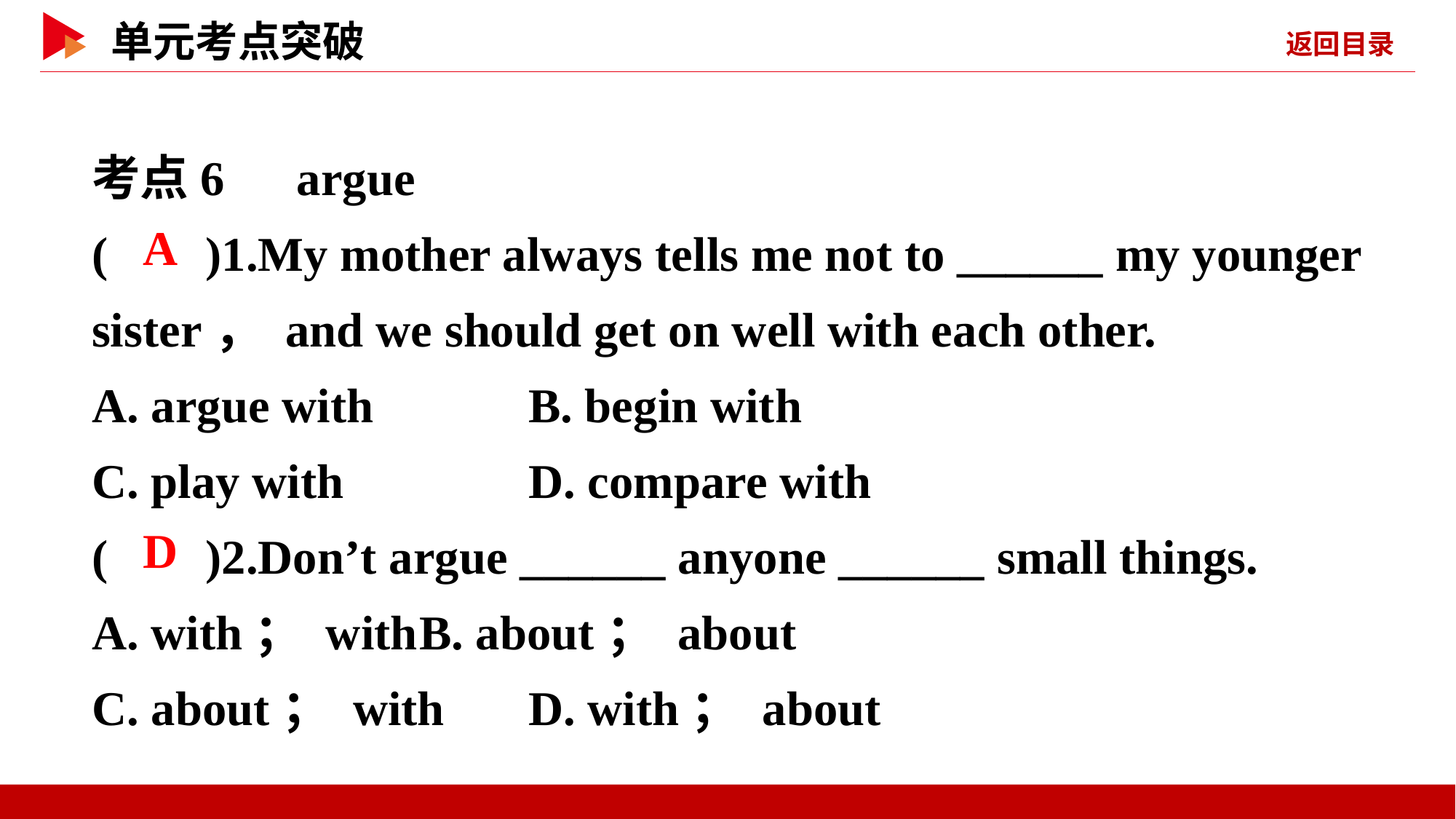

考点6　argue
(        )1.My mother always tells me not to ______ my younger sister， and we should get on well with each other.
A. argue with		B. begin with
C. play with		D. compare with
(        )2.Don’t argue ______ anyone ______ small things.
A. with； with	B. about； about
C. about； with	D. with； about
   A
   D